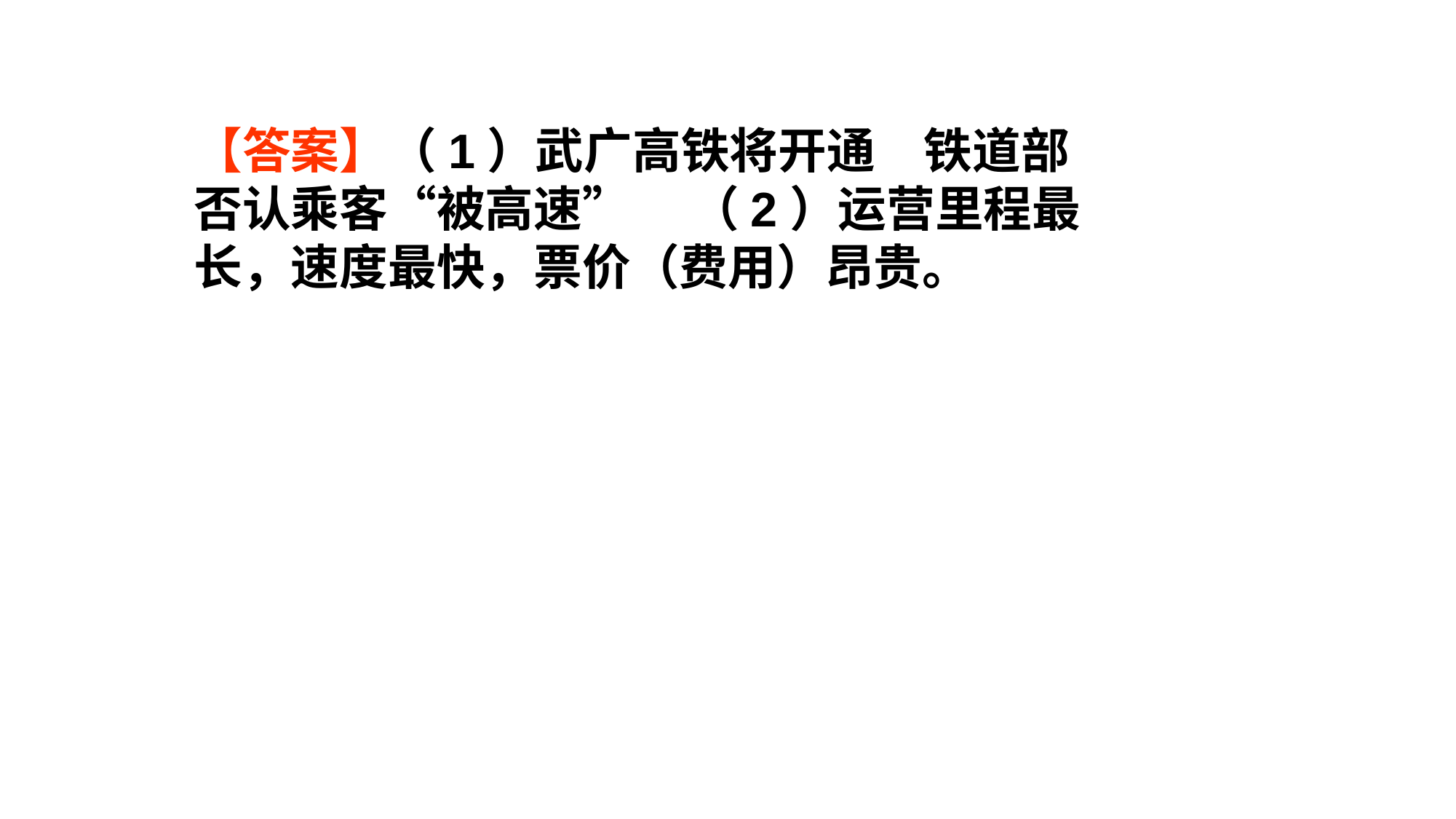

【答案】（1）武广高铁将开通　铁道部否认乘客“被高速” 　（2）运营里程最长，速度最快，票价（费用）昂贵。